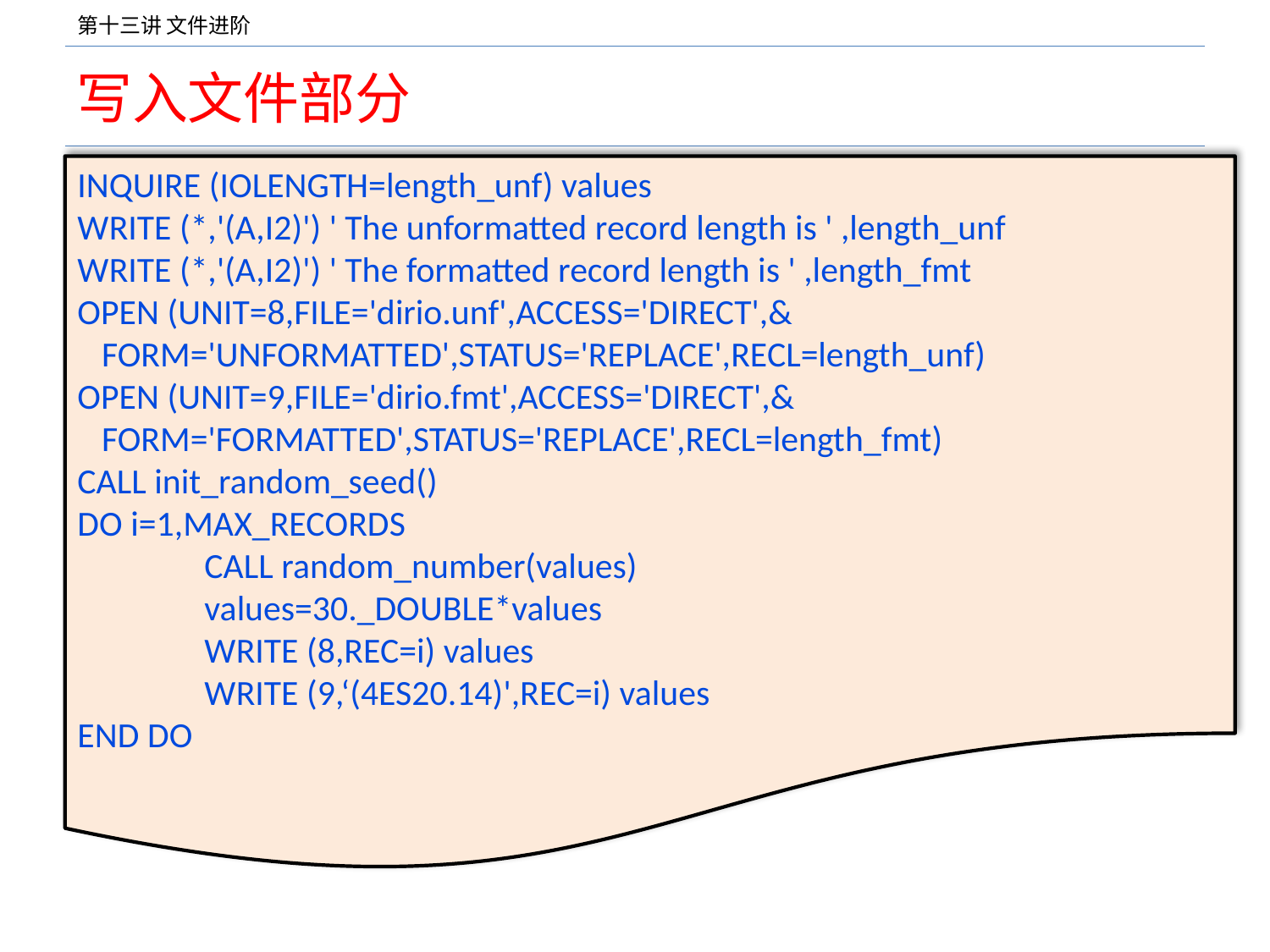

# 写入文件部分
INQUIRE (IOLENGTH=length_unf) values
WRITE (*,'(A,I2)') ' The unformatted record length is ' ,length_unf
WRITE (*,'(A,I2)') ' The formatted record length is ' ,length_fmt
OPEN (UNIT=8,FILE='dirio.unf',ACCESS='DIRECT',&
   FORM='UNFORMATTED',STATUS='REPLACE',RECL=length_unf)
OPEN (UNIT=9,FILE='dirio.fmt',ACCESS='DIRECT',&
   FORM='FORMATTED',STATUS='REPLACE',RECL=length_fmt)
CALL init_random_seed()
DO i=1,MAX_RECORDS
	CALL random_number(values)
	values=30._DOUBLE*values
	WRITE (8,REC=i) values
	WRITE (9,‘(4ES20.14)',REC=i) values
END DO